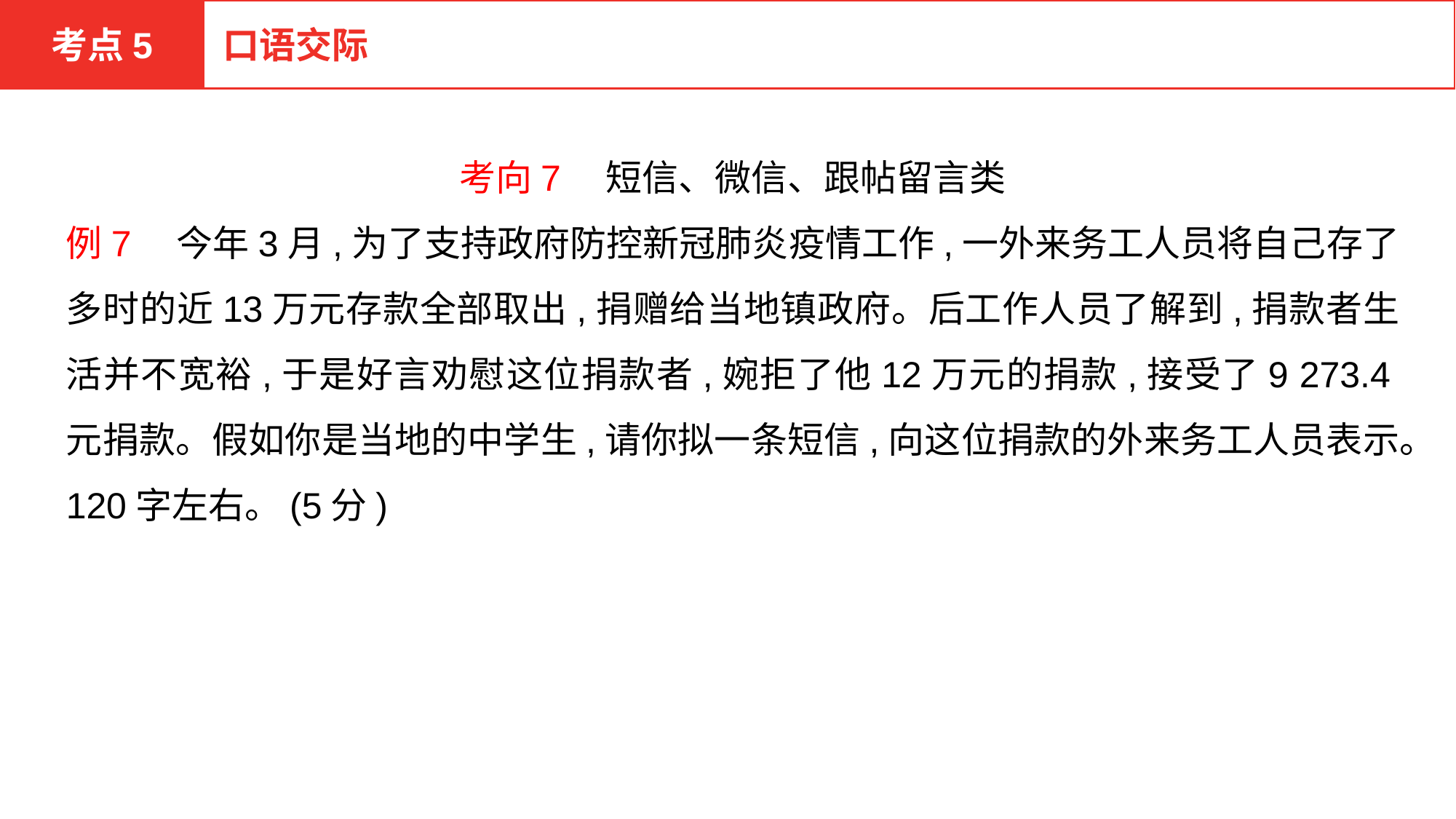

考点5
口语交际
考向7　短信、微信、跟帖留言类
例7　今年3月,为了支持政府防控新冠肺炎疫情工作,一外来务工人员将自己存了多时的近13万元存款全部取出,捐赠给当地镇政府。后工作人员了解到,捐款者生活并不宽裕,于是好言劝慰这位捐款者,婉拒了他12万元的捐款,接受了9 273.4元捐款。假如你是当地的中学生,请你拟一条短信,向这位捐款的外来务工人员表示。120字左右。(5分)